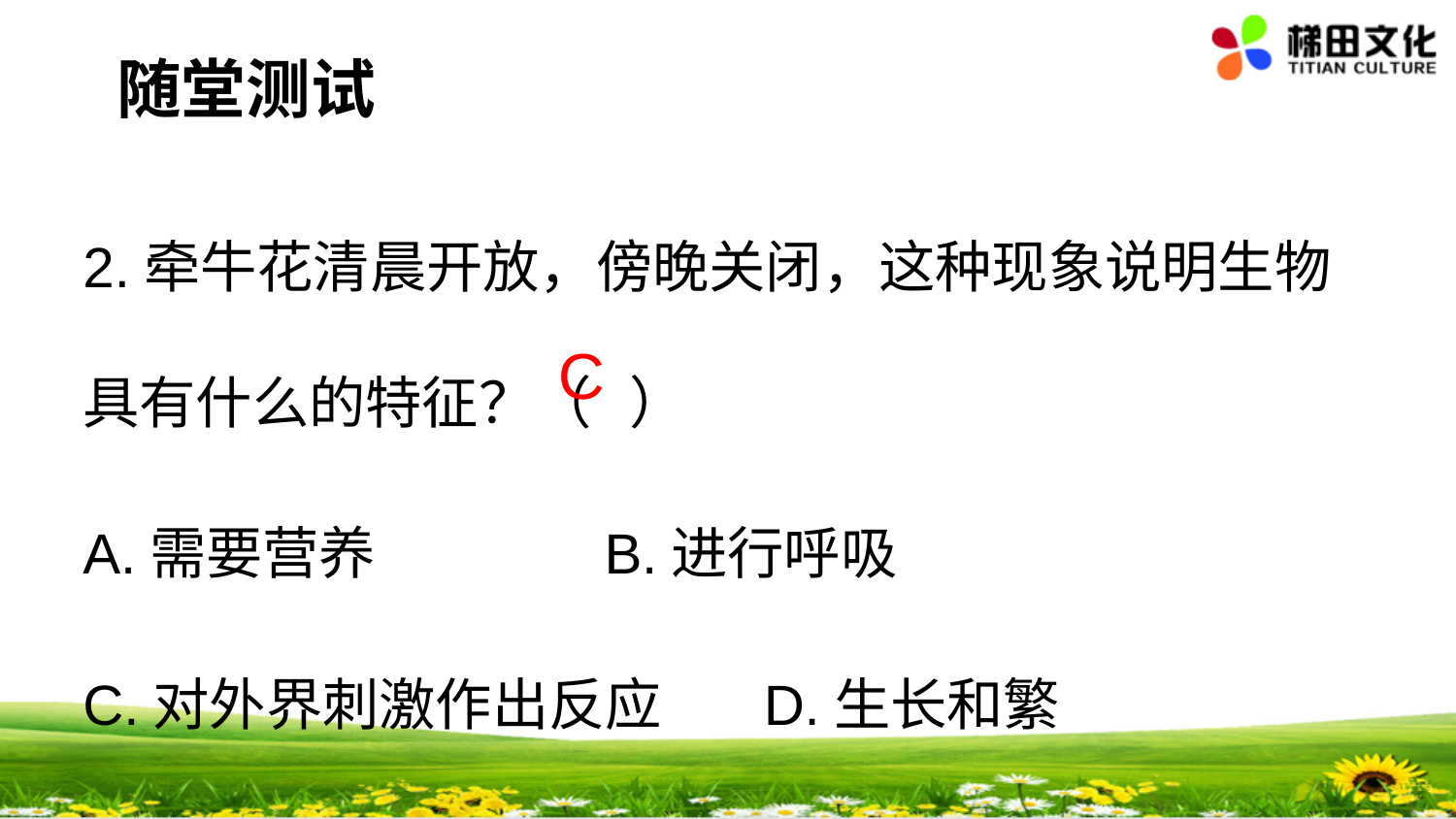

#
随堂测试
2.牵牛花清晨开放，傍晚关闭，这种现象说明生物具有什么的特征？（   ）
A.需要营养                 B.进行呼吸
C.对外界刺激作出反应       D.生长和繁
C